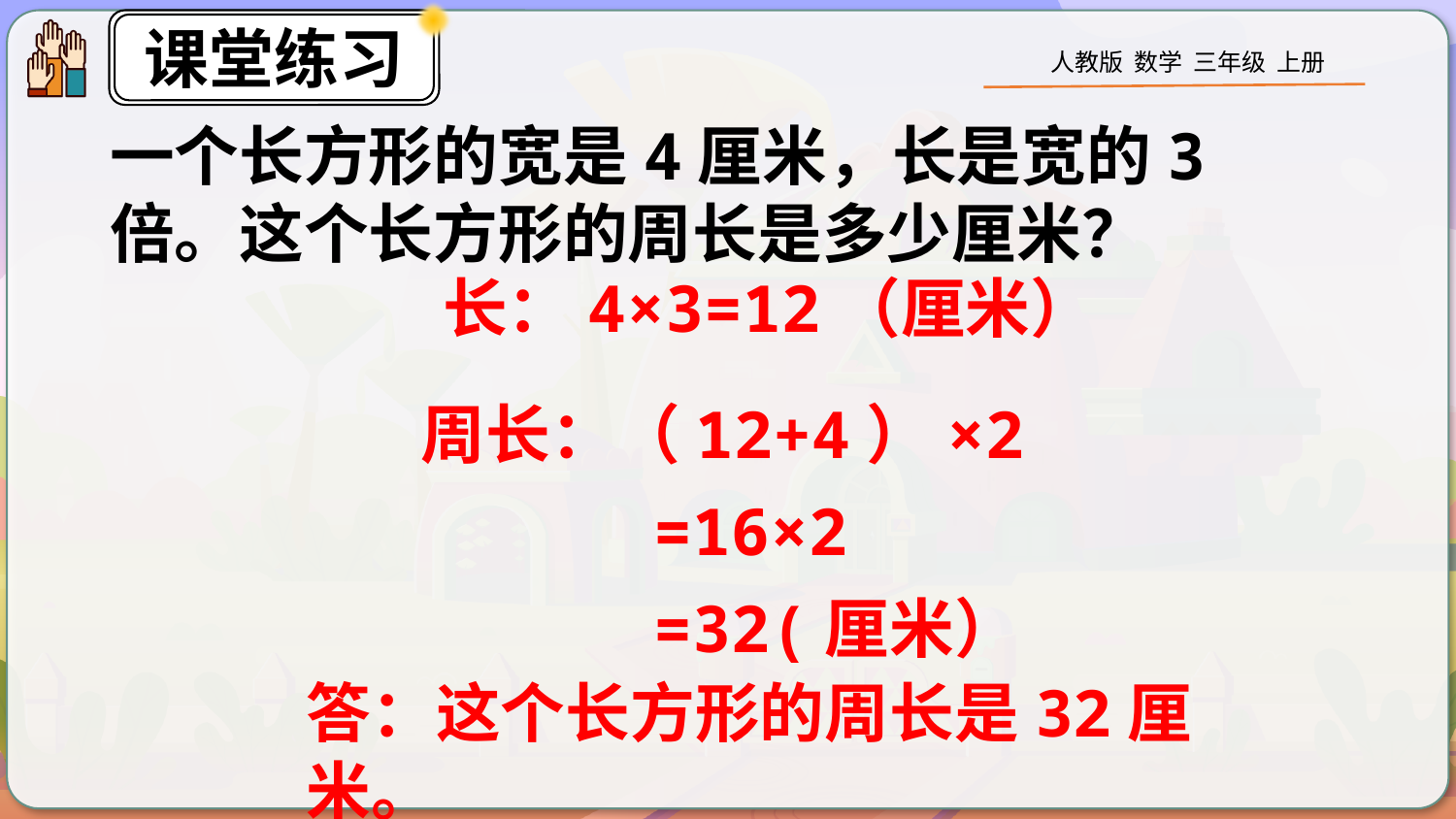

一个长方形的宽是4厘米，长是宽的3倍。这个长方形的周长是多少厘米？
长：4×3=12（厘米）
周长：（12+4）×2
      =16×2
      =32(厘米）
答：这个长方形的周长是32厘米。